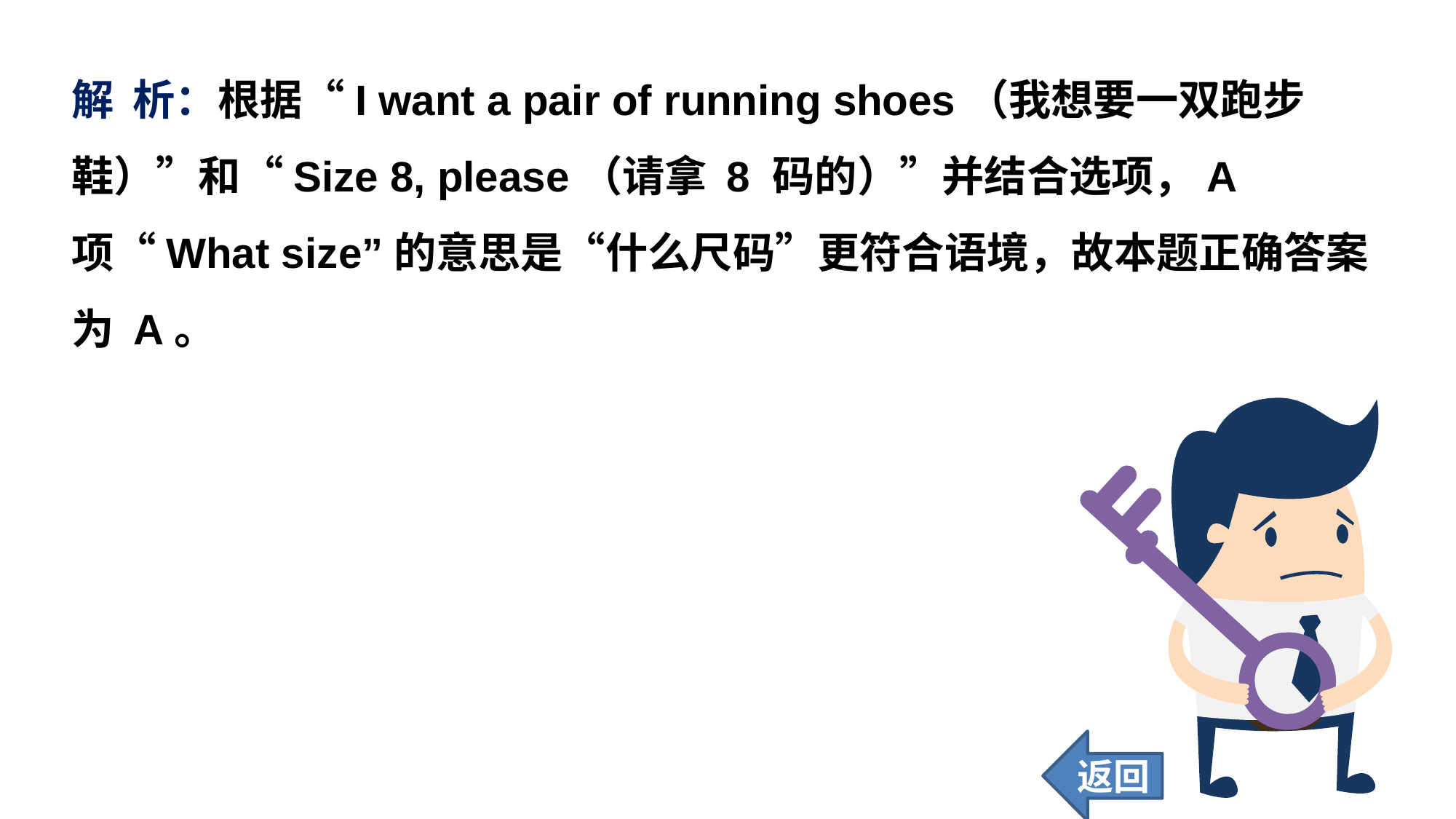

解  析：根据“I want a pair of running shoes（我想要一双跑步鞋）”和“Size 8, please（请拿 8 码的）”并结合选项，A 项“What size”的意思是“什么尺码”更符合语境，故本题正确答案为 A。

返回
78